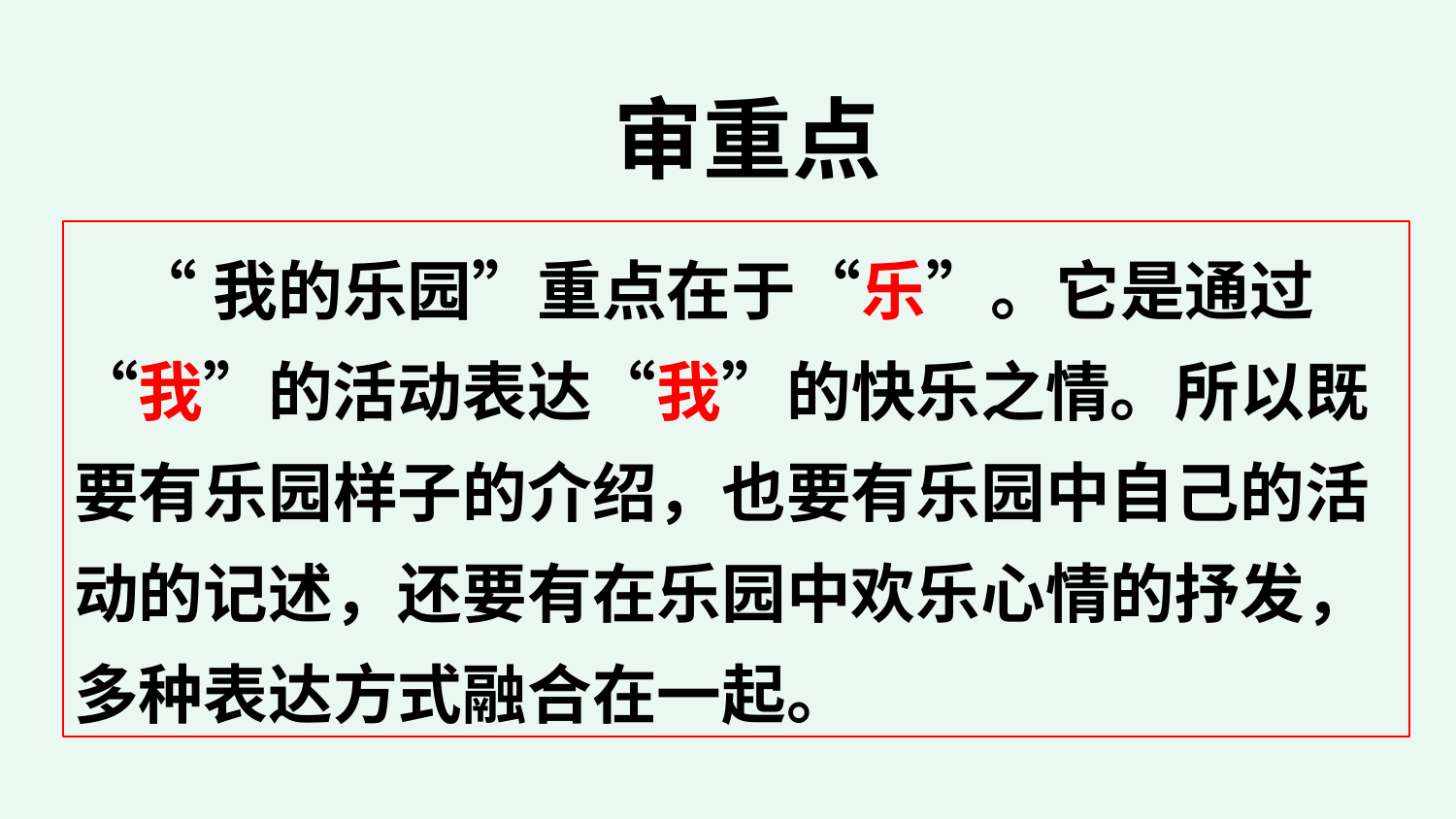

审重点
    “我的乐园”重点在于“乐”。它是通过“我”的活动表达“我”的快乐之情。所以既要有乐园样子的介绍，也要有乐园中自己的活动的记述，还要有在乐园中欢乐心情的抒发，多种表达方式融合在一起。